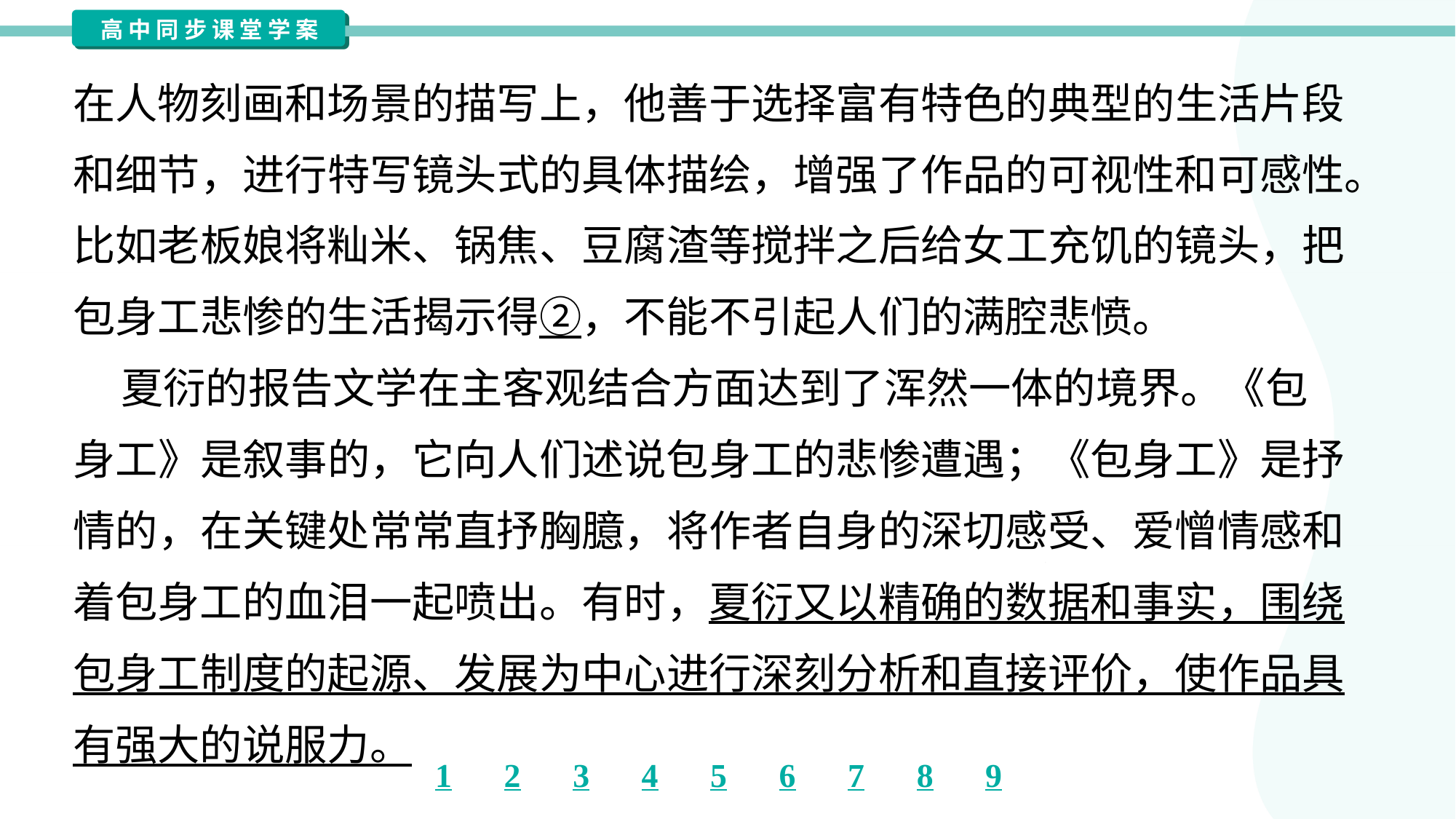

在人物刻画和场景的描写上，他善于选择富有特色的典型的生活片段
和细节，进行特写镜头式的具体描绘，增强了作品的可视性和可感性。
比如老板娘将籼米、锅焦、豆腐渣等搅拌之后给女工充饥的镜头，把
包身工悲惨的生活揭示得②，不能不引起人们的满腔悲愤。
    夏衍的报告文学在主客观结合方面达到了浑然一体的境界。《包
身工》是叙事的，它向人们述说包身工的悲惨遭遇；《包身工》是抒
情的，在关键处常常直抒胸臆，将作者自身的深切感受、爱憎情感和
着包身工的血泪一起喷出。有时，夏衍又以精确的数据和事实，围绕
包身工制度的起源、发展为中心进行深刻分析和直接评价，使作品具
有强大的说服力。